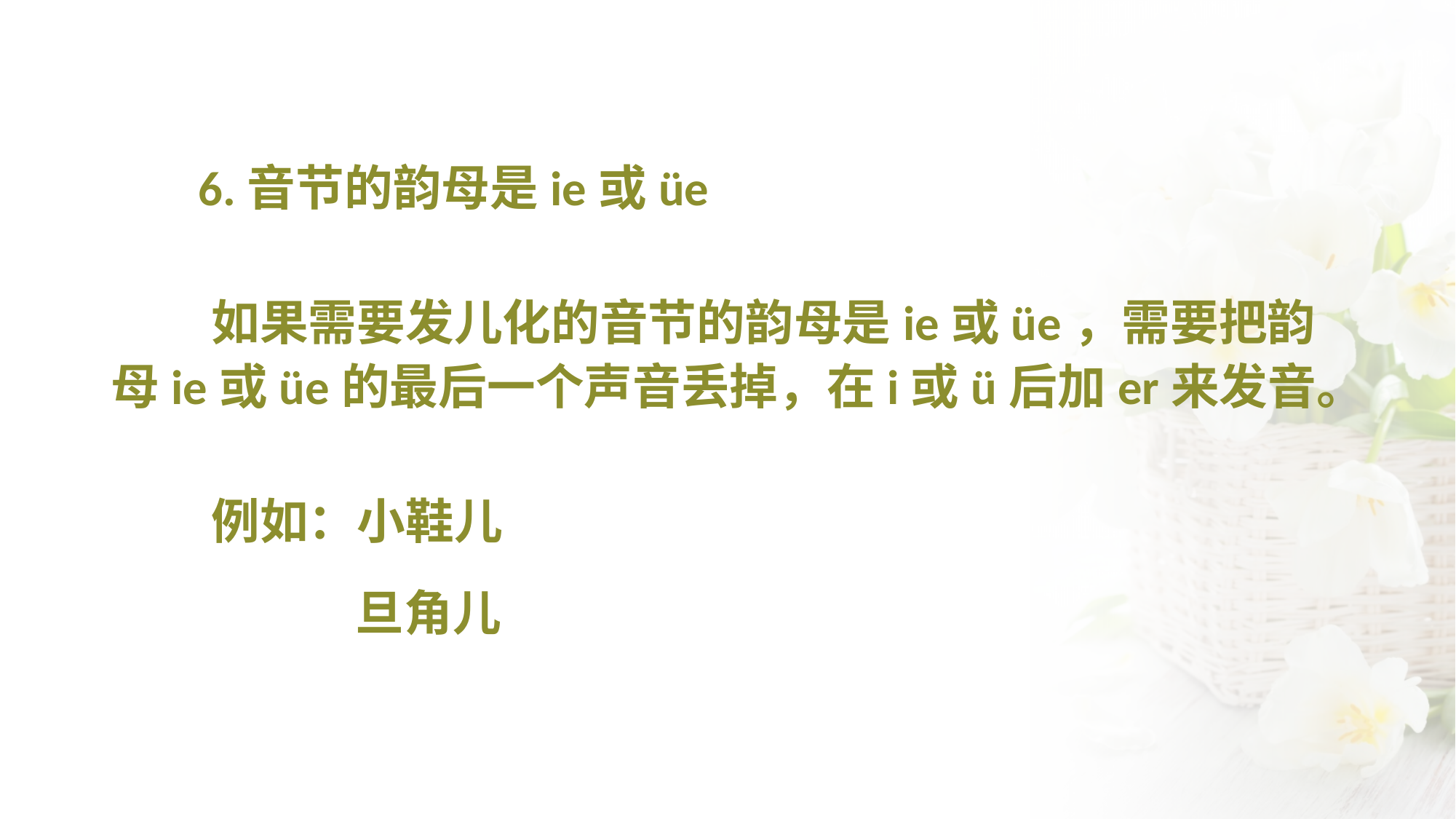

6.音节的韵母是ie或üe

        如果需要发儿化的音节的韵母是ie或üe，需要把韵母ie或üe的最后一个声音丢掉，在i或ü后加er来发音。

        例如：小鞋儿
                     旦角儿